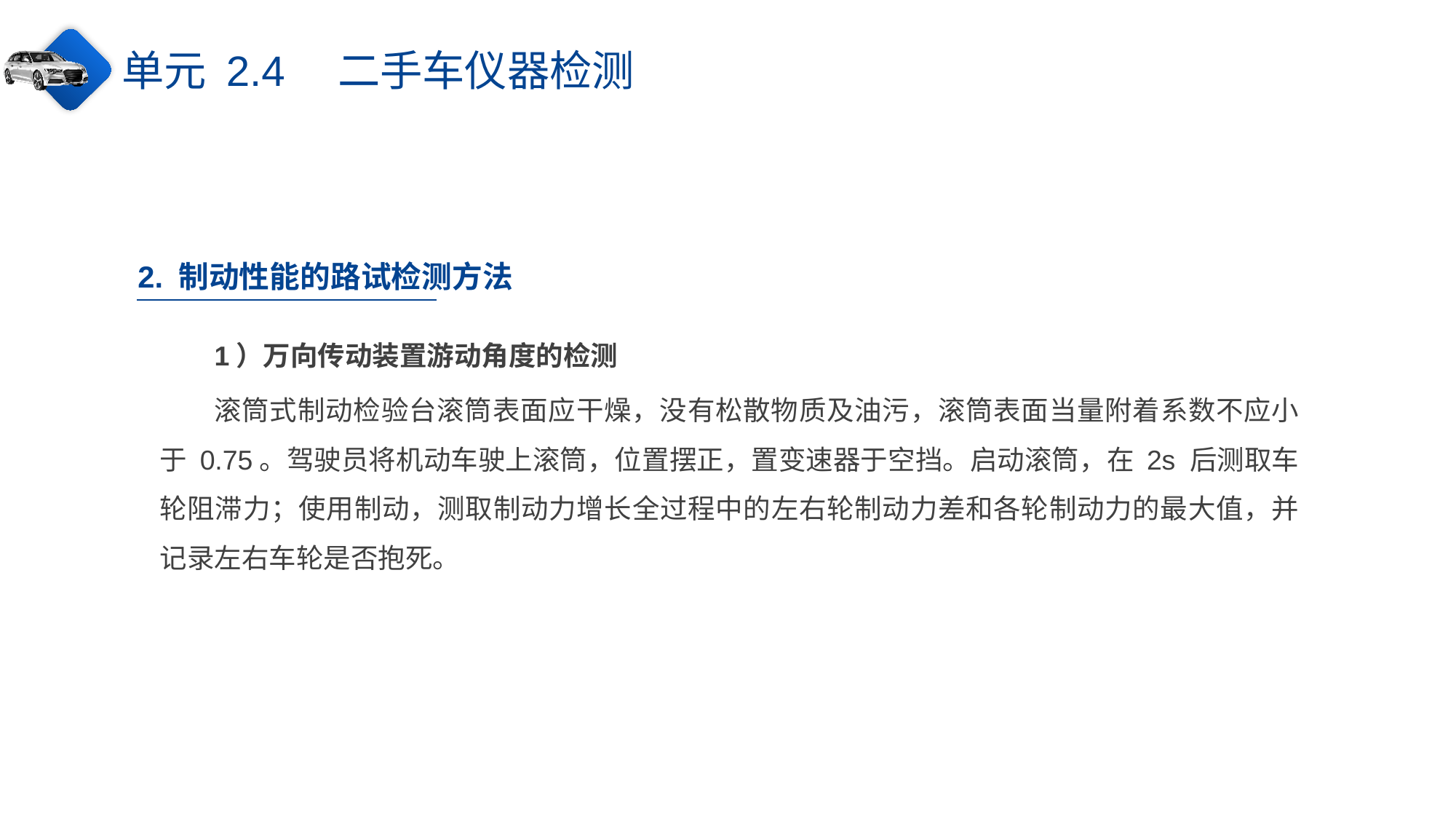

单元 2.4　二手车仪器检测
2. 制动性能的路试检测方法
1）万向传动装置游动角度的检测
滚筒式制动检验台滚筒表面应干燥，没有松散物质及油污，滚筒表面当量附着系数不应小于 0.75。驾驶员将机动车驶上滚筒，位置摆正，置变速器于空挡。启动滚筒，在 2s 后测取车轮阻滞力；使用制动，测取制动力增长全过程中的左右轮制动力差和各轮制动力的最大值，并记录左右车轮是否抱死。